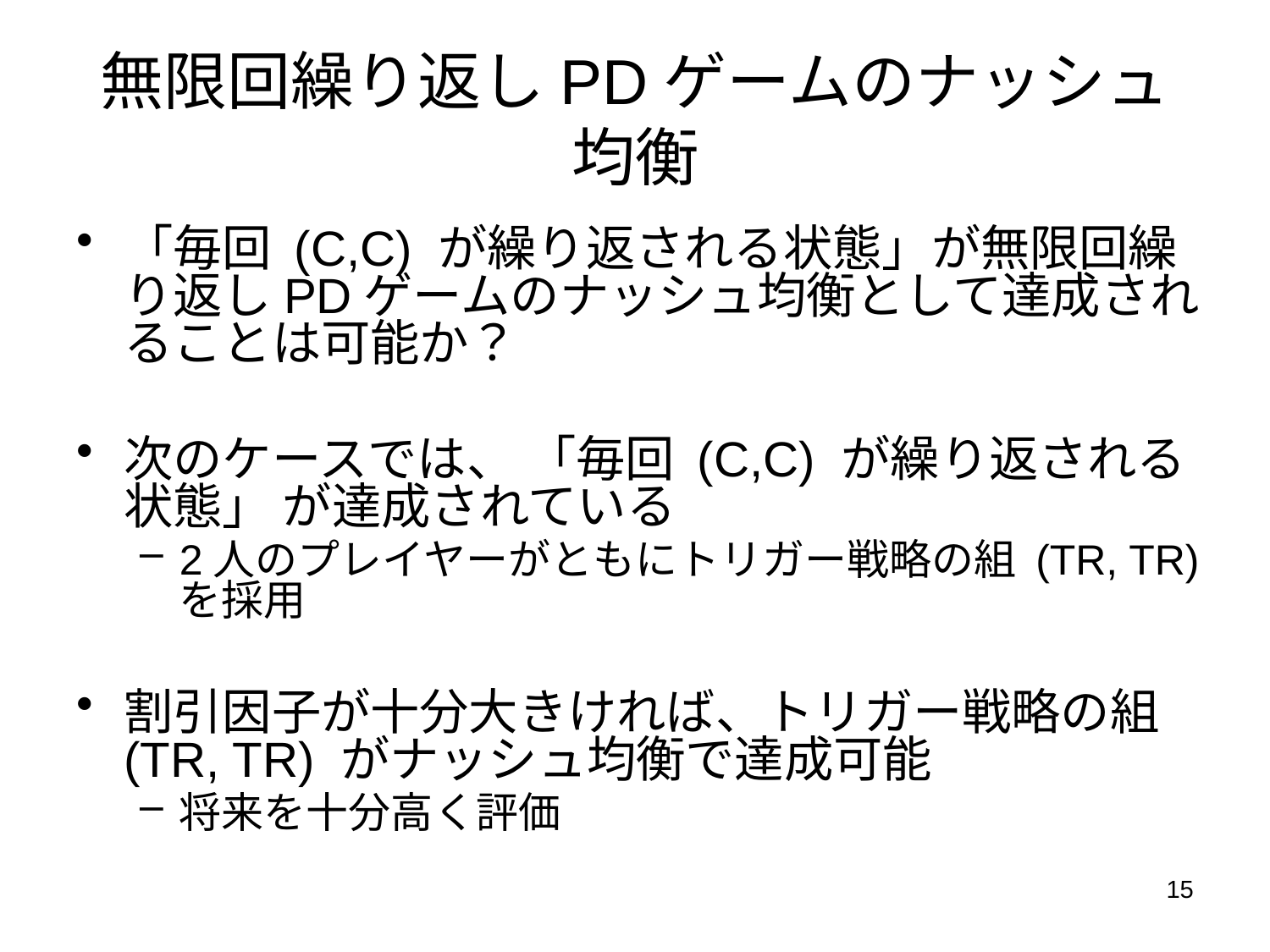

# 無限回繰り返しPDゲームのナッシュ均衡
「毎回 (C,C) が繰り返される状態」が無限回繰り返しPDゲームのナッシュ均衡として達成されることは可能か？

次のケースでは、 「毎回 (C,C) が繰り返される状態」 が達成されている
2人のプレイヤーがともにトリガー戦略の組 (TR, TR) を採用

割引因子が十分大きければ、トリガー戦略の組 (TR, TR) がナッシュ均衡で達成可能
将来を十分高く評価
15